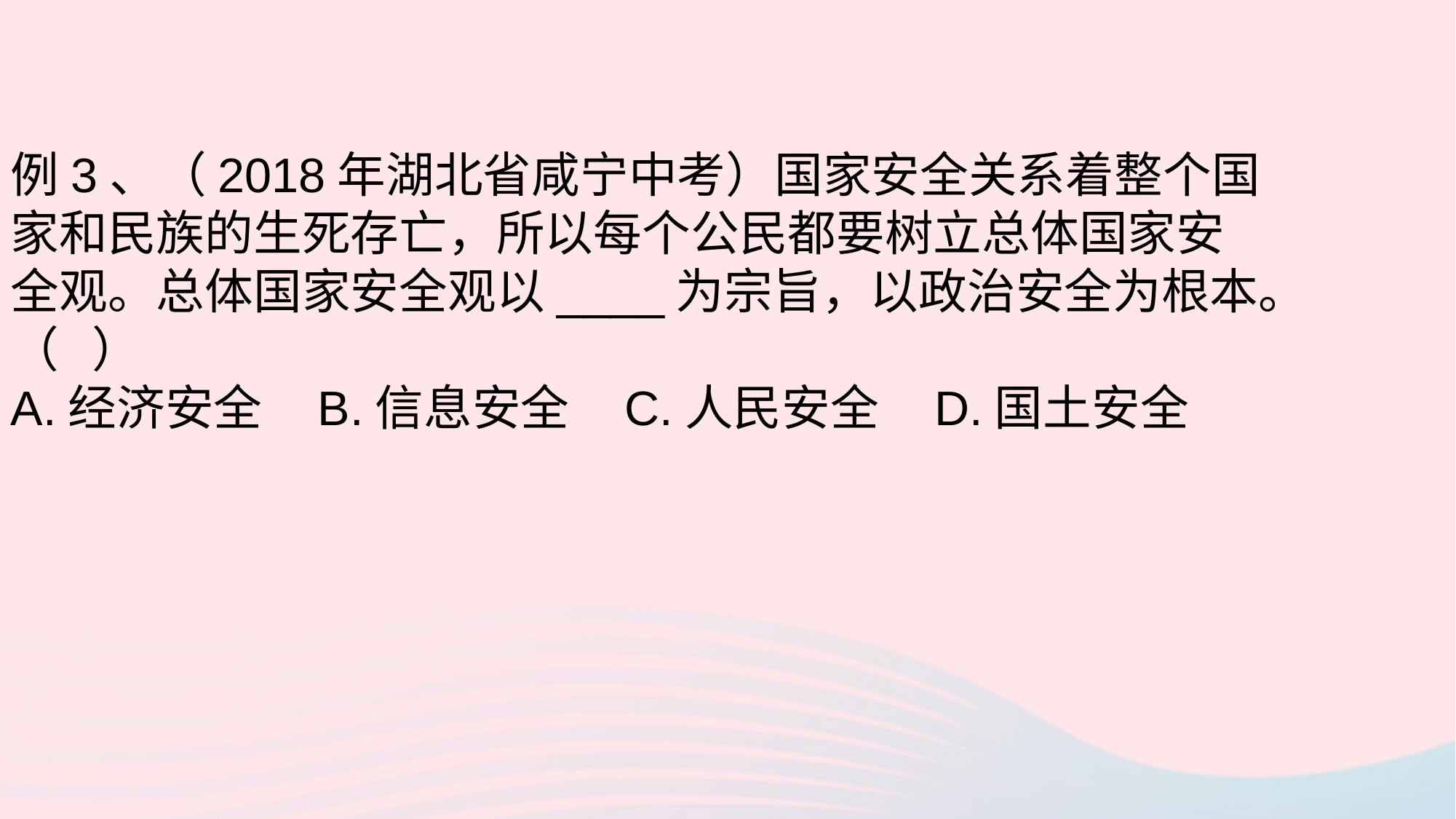

例3、（2018年湖北省咸宁中考）国家安全关系着整个国家和民族的生死存亡，所以每个公民都要树立总体国家安全观。总体国家安全观以____为宗旨，以政治安全为根本。（   ）
A.经济安全    B.信息安全    C.人民安全    D.国土安全